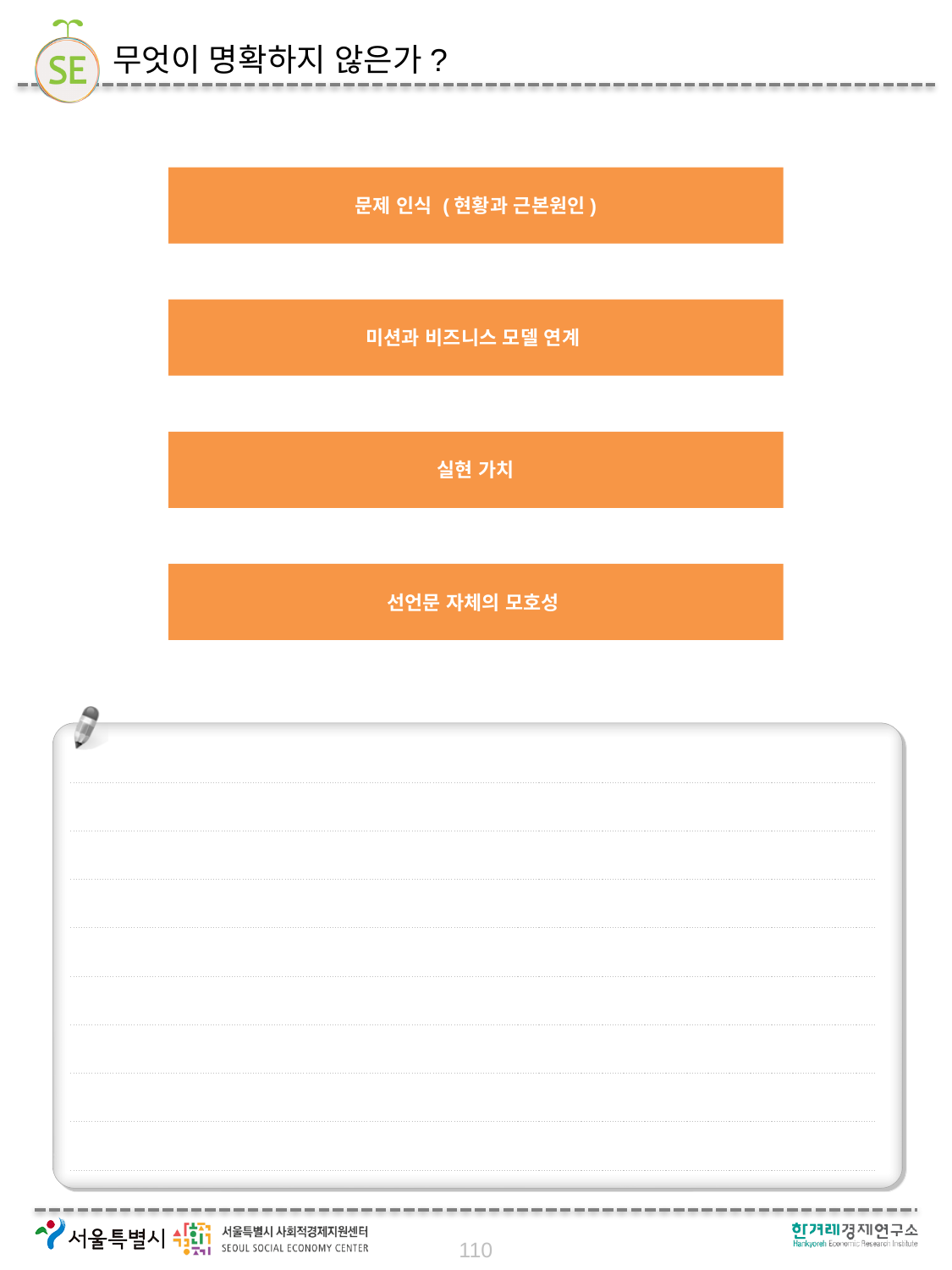

# 무엇이 명확하지 않은가?
문제 인식 (현황과 근본원인)
미션과 비즈니스 모델 연계
실현 가치
선언문 자체의 모호성
110